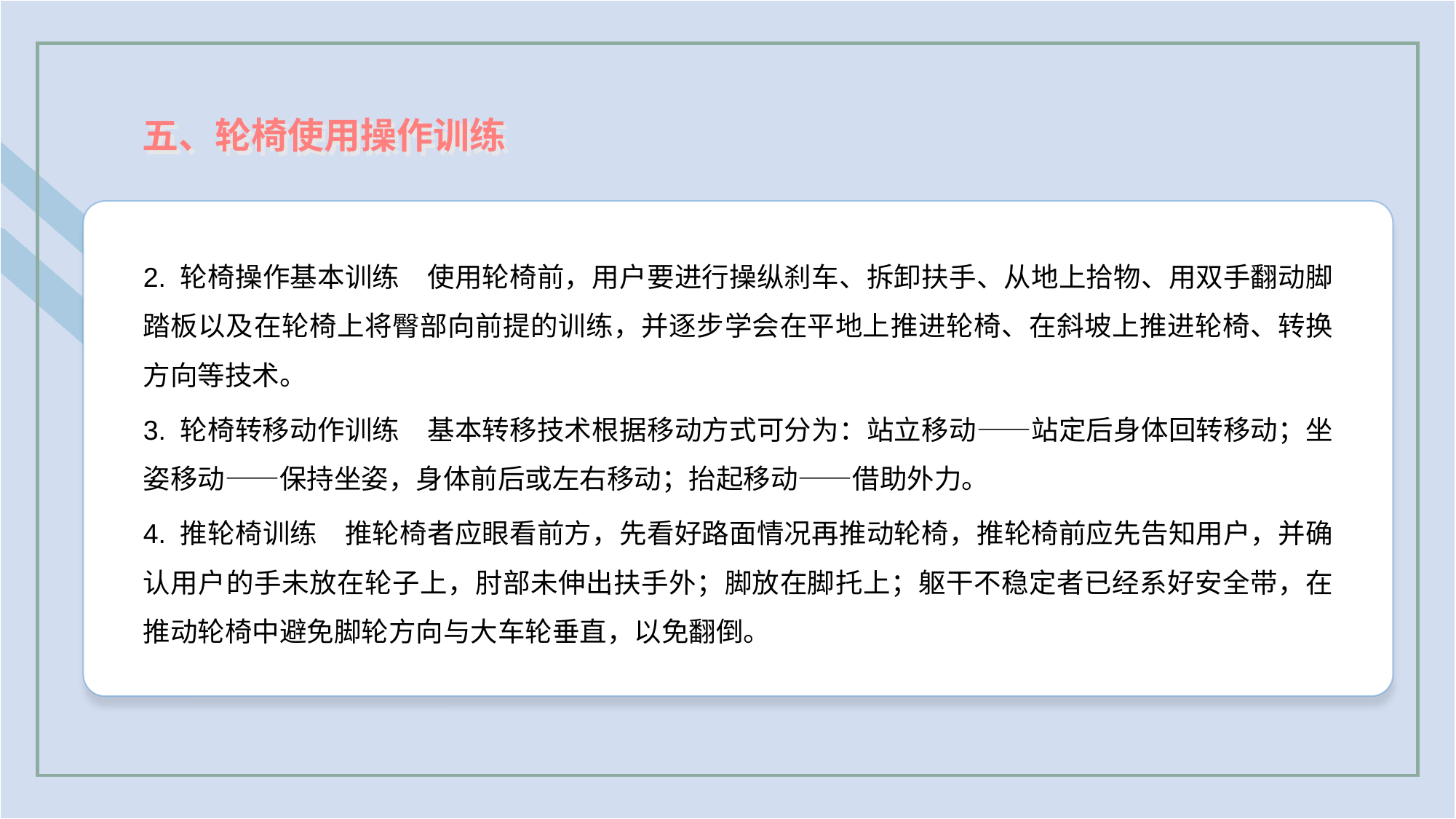

五、轮椅使用操作训练

2. 轮椅操作基本训练　使用轮椅前，用户要进行操纵刹车、拆卸扶手、从地上拾物、用双手翻动脚踏板以及在轮椅上将臀部向前提的训练，并逐步学会在平地上推进轮椅、在斜坡上推进轮椅、转换方向等技术。
3. 轮椅转移动作训练　基本转移技术根据移动方式可分为：站立移动——站定后身体回转移动；坐姿移动——保持坐姿，身体前后或左右移动；抬起移动——借助外力。
4. 推轮椅训练　推轮椅者应眼看前方，先看好路面情况再推动轮椅，推轮椅前应先告知用户，并确认用户的手未放在轮子上，肘部未伸出扶手外；脚放在脚托上；躯干不稳定者已经系好安全带，在推动轮椅中避免脚轮方向与大车轮垂直，以免翻倒。